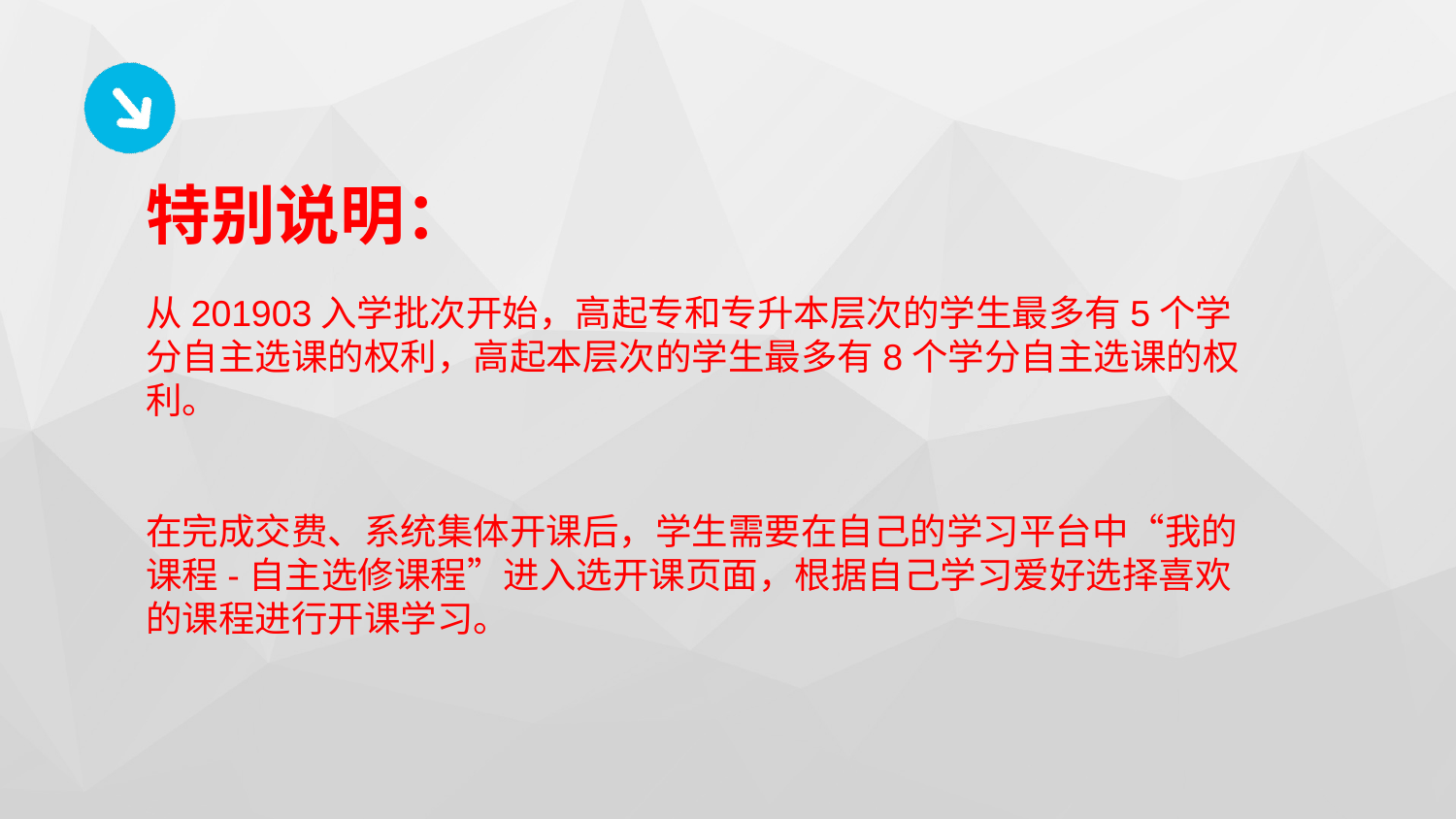

特别说明：

从201903入学批次开始，高起专和专升本层次的学生最多有5个学分自主选课的权利，高起本层次的学生最多有8个学分自主选课的权利。

在完成交费、系统集体开课后，学生需要在自己的学习平台中“我的课程-自主选修课程”进入选开课页面，根据自己学习爱好选择喜欢的课程进行开课学习。